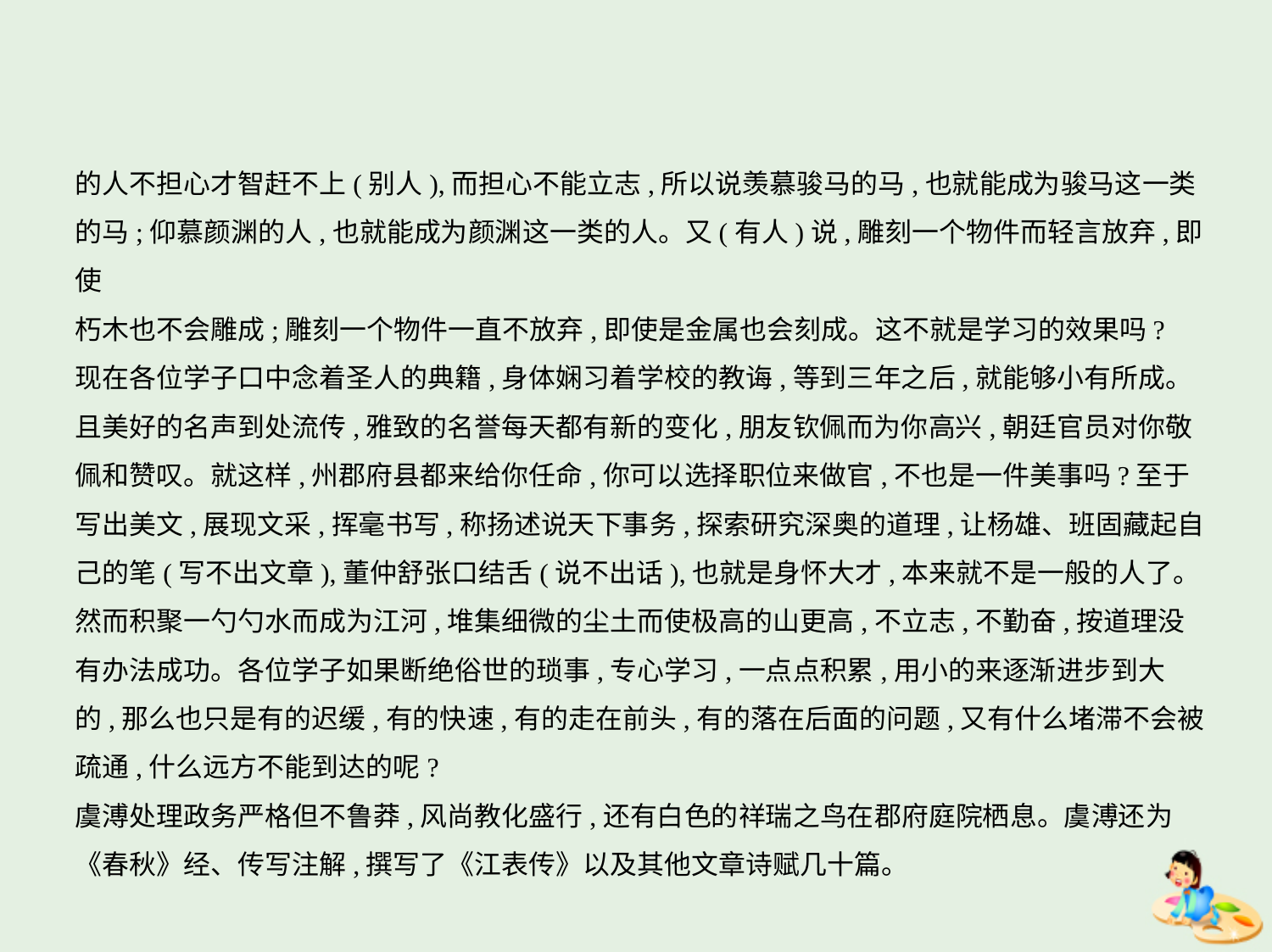

的人不担心才智赶不上(别人),而担心不能立志,所以说羡慕骏马的马,也就能成为骏马这一类
的马;仰慕颜渊的人,也就能成为颜渊这一类的人。又(有人)说,雕刻一个物件而轻言放弃,即使
朽木也不会雕成;雕刻一个物件一直不放弃,即使是金属也会刻成。这不就是学习的效果吗?
现在各位学子口中念着圣人的典籍,身体娴习着学校的教诲,等到三年之后,就能够小有所成。
且美好的名声到处流传,雅致的名誉每天都有新的变化,朋友钦佩而为你高兴,朝廷官员对你敬
佩和赞叹。就这样,州郡府县都来给你任命,你可以选择职位来做官,不也是一件美事吗?至于
写出美文,展现文采,挥毫书写,称扬述说天下事务,探索研究深奥的道理,让杨雄、班固藏起自
己的笔(写不出文章),董仲舒张口结舌(说不出话),也就是身怀大才,本来就不是一般的人了。
然而积聚一勺勺水而成为江河,堆集细微的尘土而使极高的山更高,不立志,不勤奋,按道理没
有办法成功。各位学子如果断绝俗世的琐事,专心学习,一点点积累,用小的来逐渐进步到大
的,那么也只是有的迟缓,有的快速,有的走在前头,有的落在后面的问题,又有什么堵滞不会被
疏通,什么远方不能到达的呢?
虞溥处理政务严格但不鲁莽,风尚教化盛行,还有白色的祥瑞之鸟在郡府庭院栖息。虞溥还为
《春秋》经、传写注解,撰写了《江表传》以及其他文章诗赋几十篇。